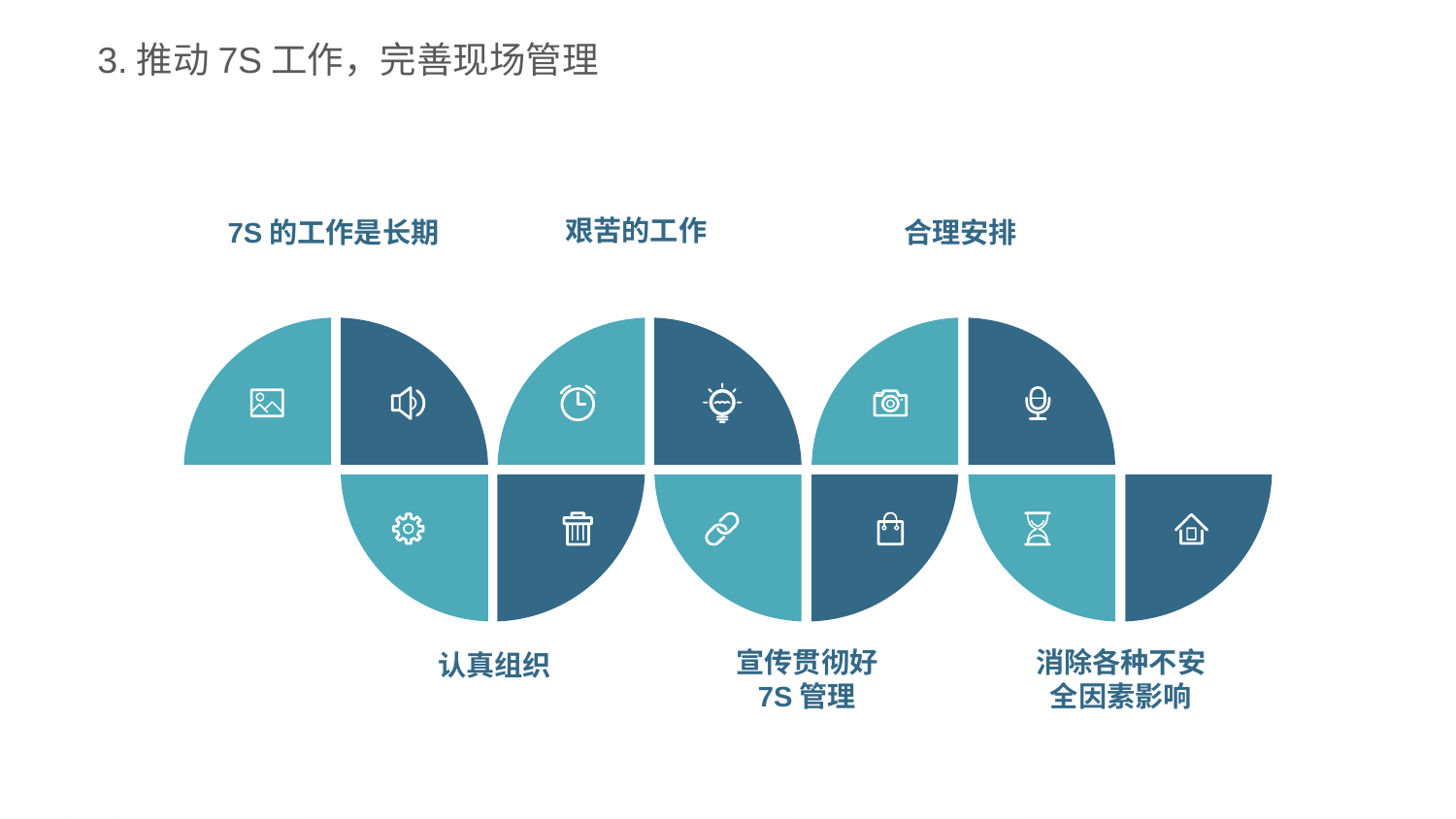

3.推动7S工作，完善现场管理
艰苦的工作
7S的工作是长期
合理安排

宣传贯彻好
7S管理
消除各种不安全因素影响
认真组织